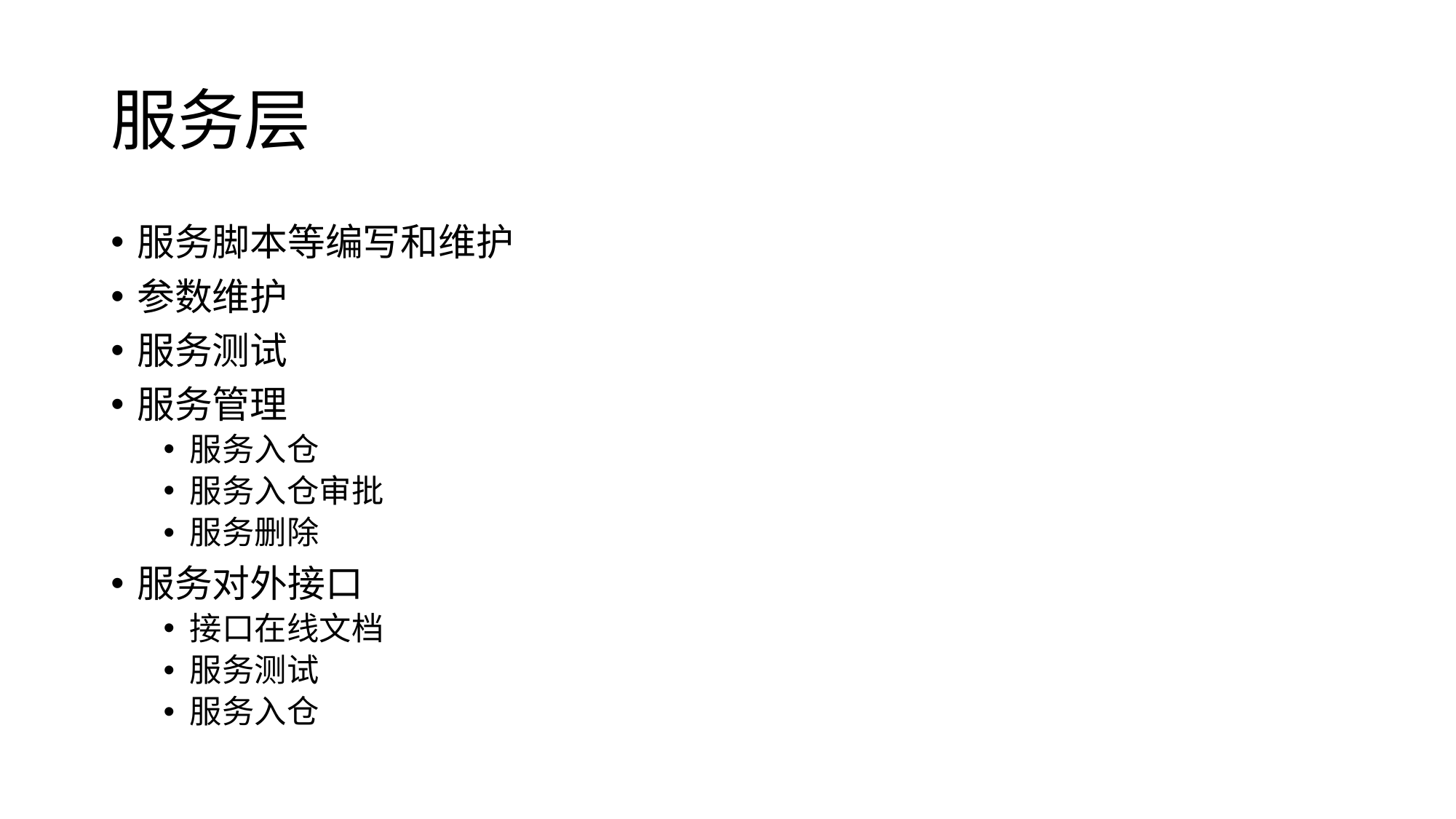

# 服务层
服务脚本等编写和维护
参数维护
服务测试
服务管理
服务入仓
服务入仓审批
服务删除
服务对外接口
接口在线文档
服务测试
服务入仓